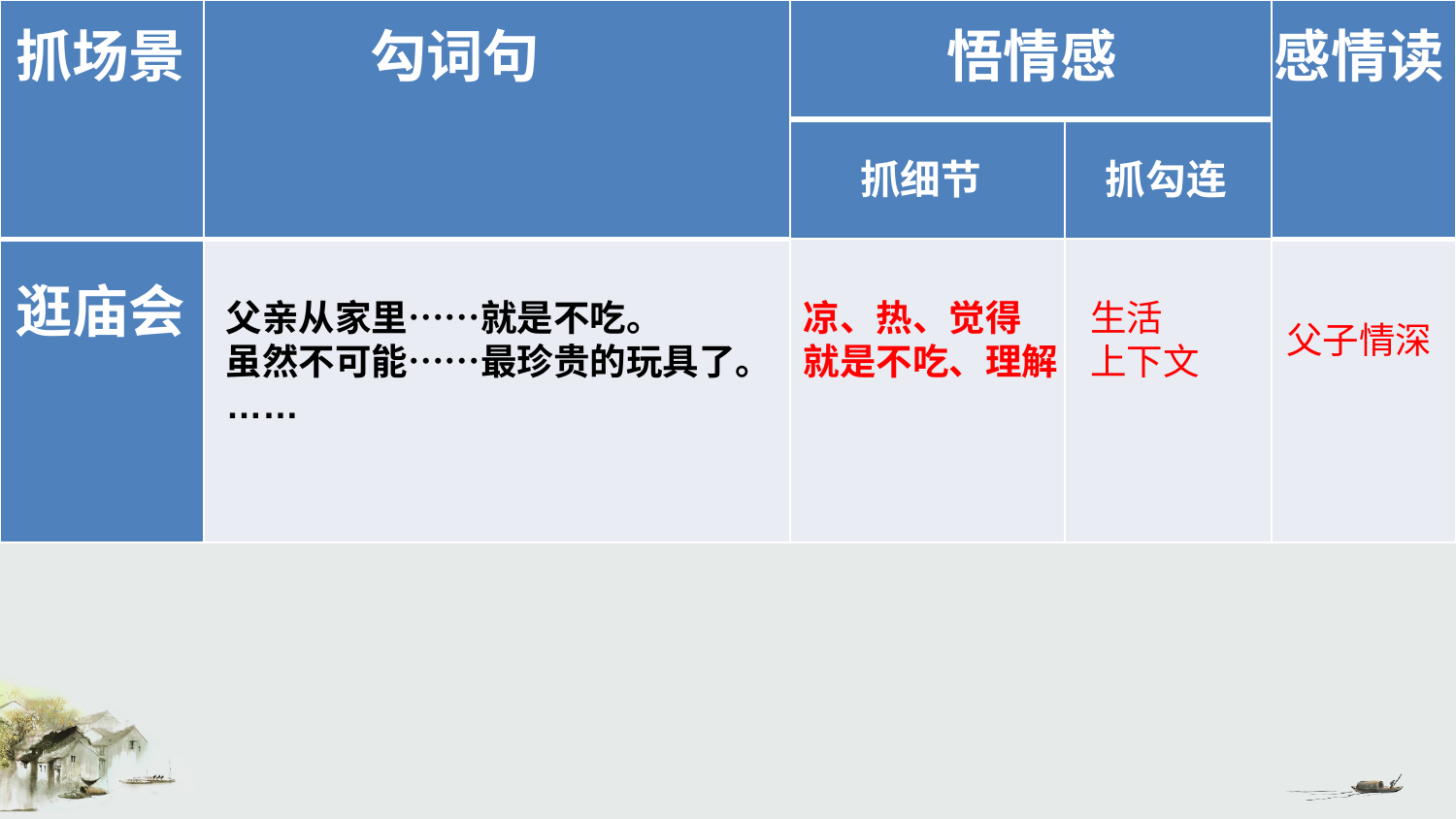

|  |  |  |  |  |
| --- | --- | --- | --- | --- |
|  |  |  |  |  |
|  |  |  |  |  |
抓场景
勾词句
悟情感
感情读
抓细节
抓勾连
逛庙会
父亲从家里……就是不吃。
虽然不可能……最珍贵的玩具了。
……
凉、热、觉得
就是不吃、理解
生活
上下文
父子情深